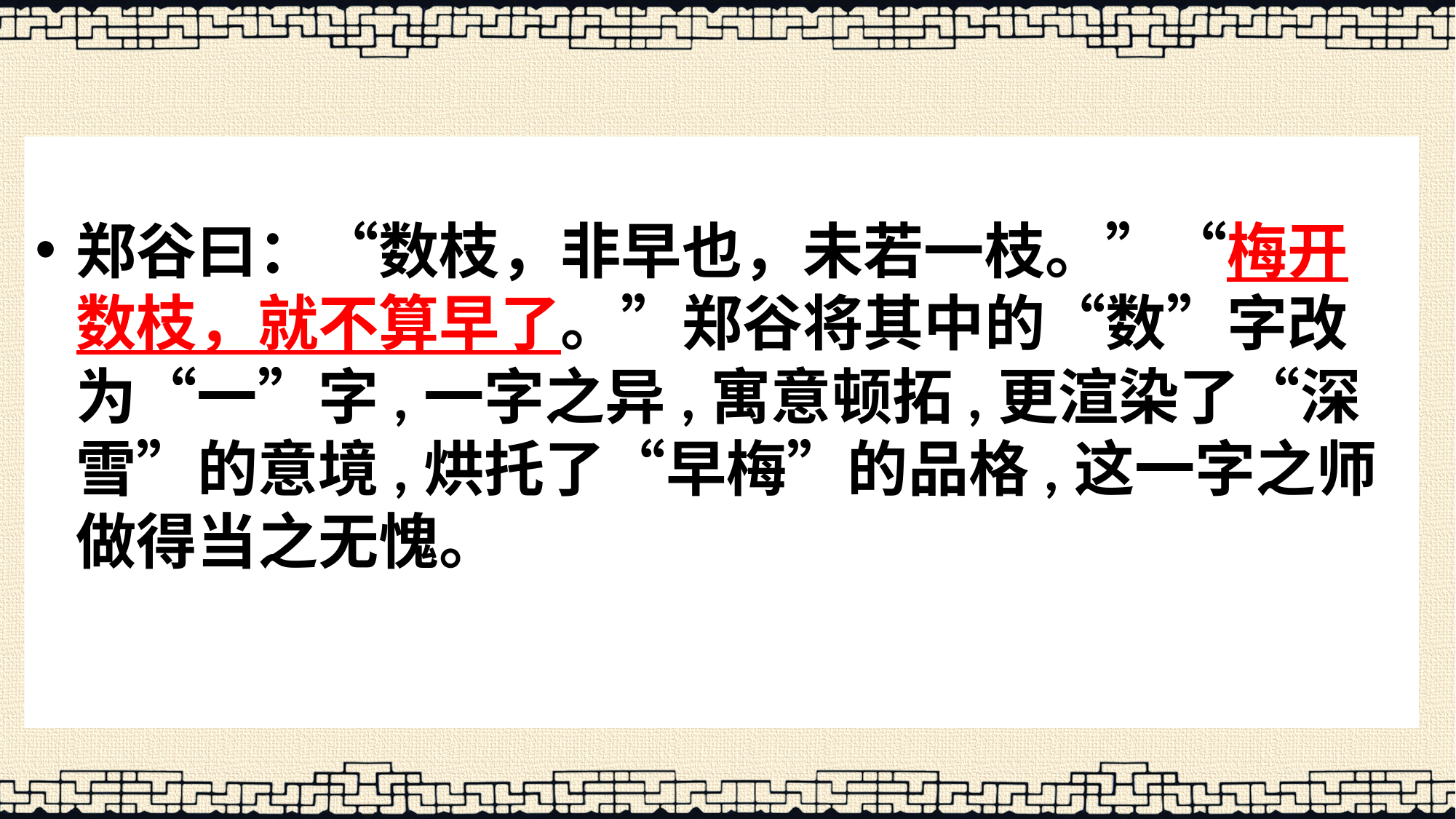

#

郑谷曰：“数枝，非早也，未若一枝。”“梅开数枝，就不算早了。”郑谷将其中的“数”字改为“一”字,一字之异,寓意顿拓,更渲染了“深雪”的意境,烘托了“早梅”的品格,这一字之师做得当之无愧。